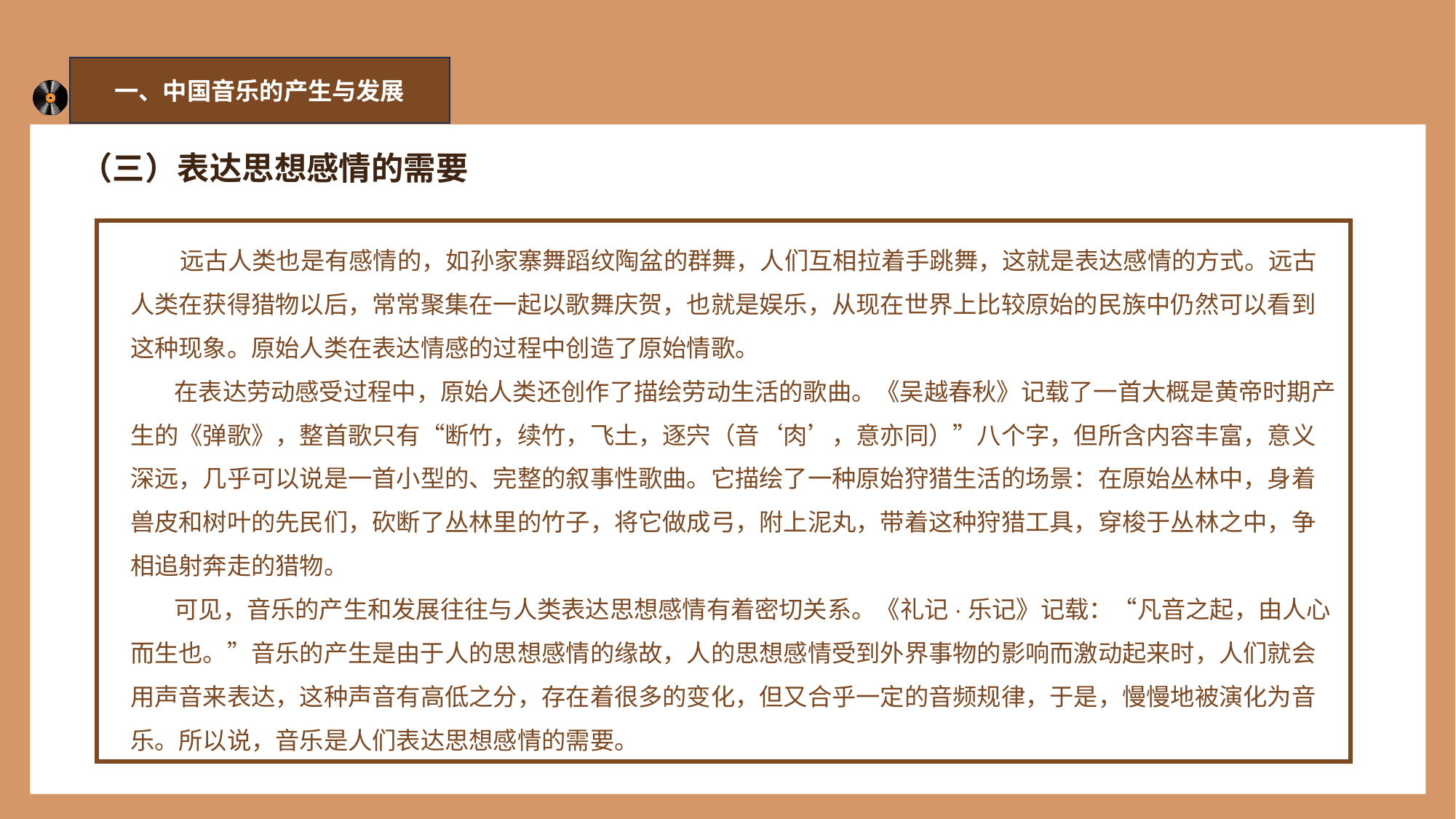

一、中国音乐的产生与发展
（三）表达思想感情的需要

        远古人类也是有感情的，如孙家寨舞蹈纹陶盆的群舞，人们互相拉着手跳舞，这就是表达感情的方式。远古人类在获得猎物以后，常常聚集在一起以歌舞庆贺，也就是娱乐，从现在世界上比较原始的民族中仍然可以看到这种现象。原始人类在表达情感的过程中创造了原始情歌。
       在表达劳动感受过程中，原始人类还创作了描绘劳动生活的歌曲。《吴越春秋》记载了一首大概是黄帝时期产生的《弹歌》，整首歌只有“断竹，续竹，飞土，逐宍（音‘肉’，意亦同）”八个字，但所含内容丰富，意义深远，几乎可以说是一首小型的、完整的叙事性歌曲。它描绘了一种原始狩猎生活的场景：在原始丛林中，身着兽皮和树叶的先民们，砍断了丛林里的竹子，将它做成弓，附上泥丸，带着这种狩猎工具，穿梭于丛林之中，争相追射奔走的猎物。
       可见，音乐的产生和发展往往与人类表达思想感情有着密切关系。《礼记·乐记》记载：“凡音之起，由人心而生也。”音乐的产生是由于人的思想感情的缘故，人的思想感情受到外界事物的影响而激动起来时，人们就会用声音来表达，这种声音有高低之分，存在着很多的变化，但又合乎一定的音频规律，于是，慢慢地被演化为音乐。所以说，音乐是人们表达思想感情的需要。